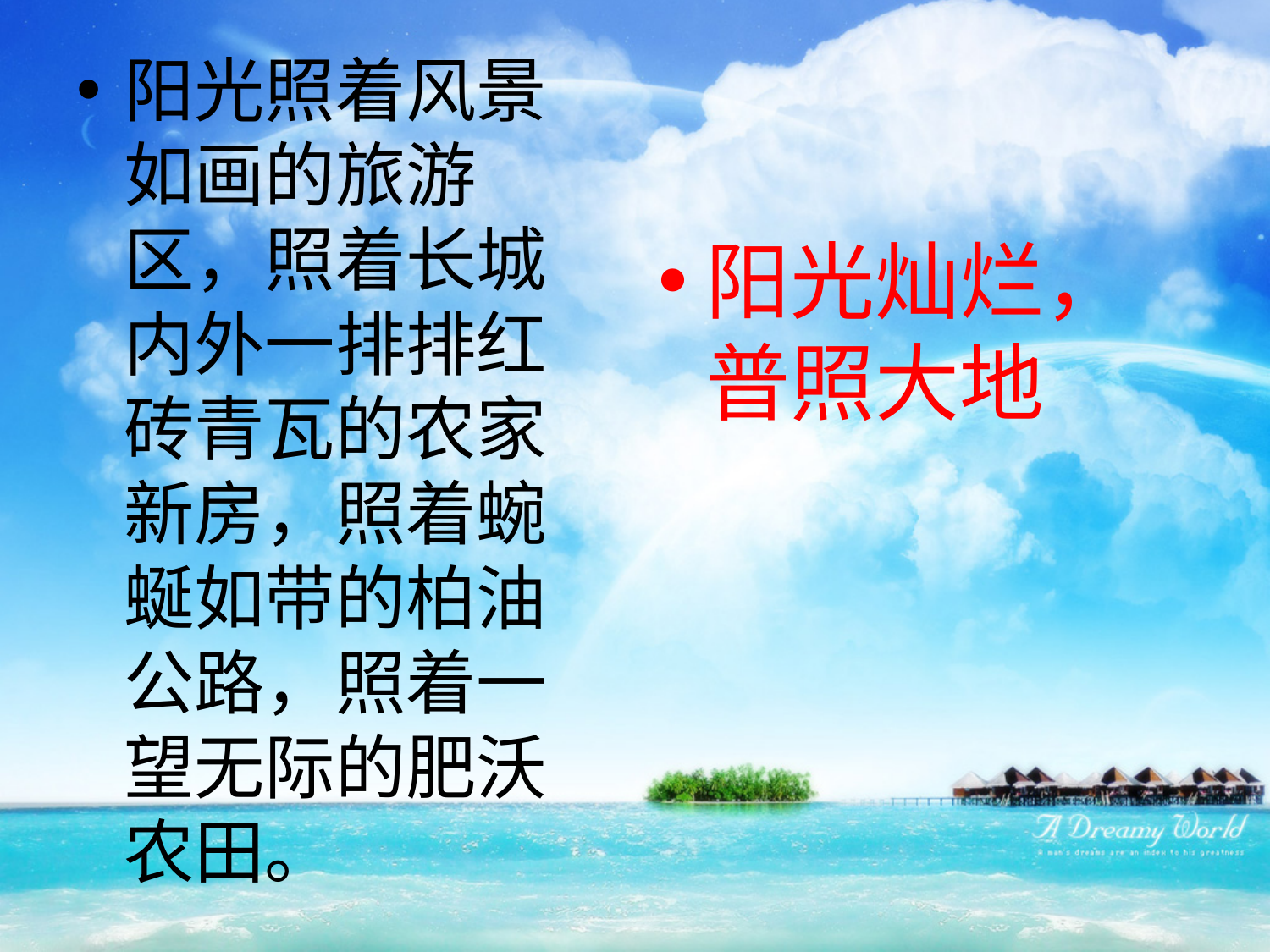

#
阳光照着风景如画的旅游区，照着长城内外一排排红砖青瓦的农家新房，照着蜿蜒如带的柏油公路，照着一望无际的肥沃农田。

阳光灿烂，普照大地